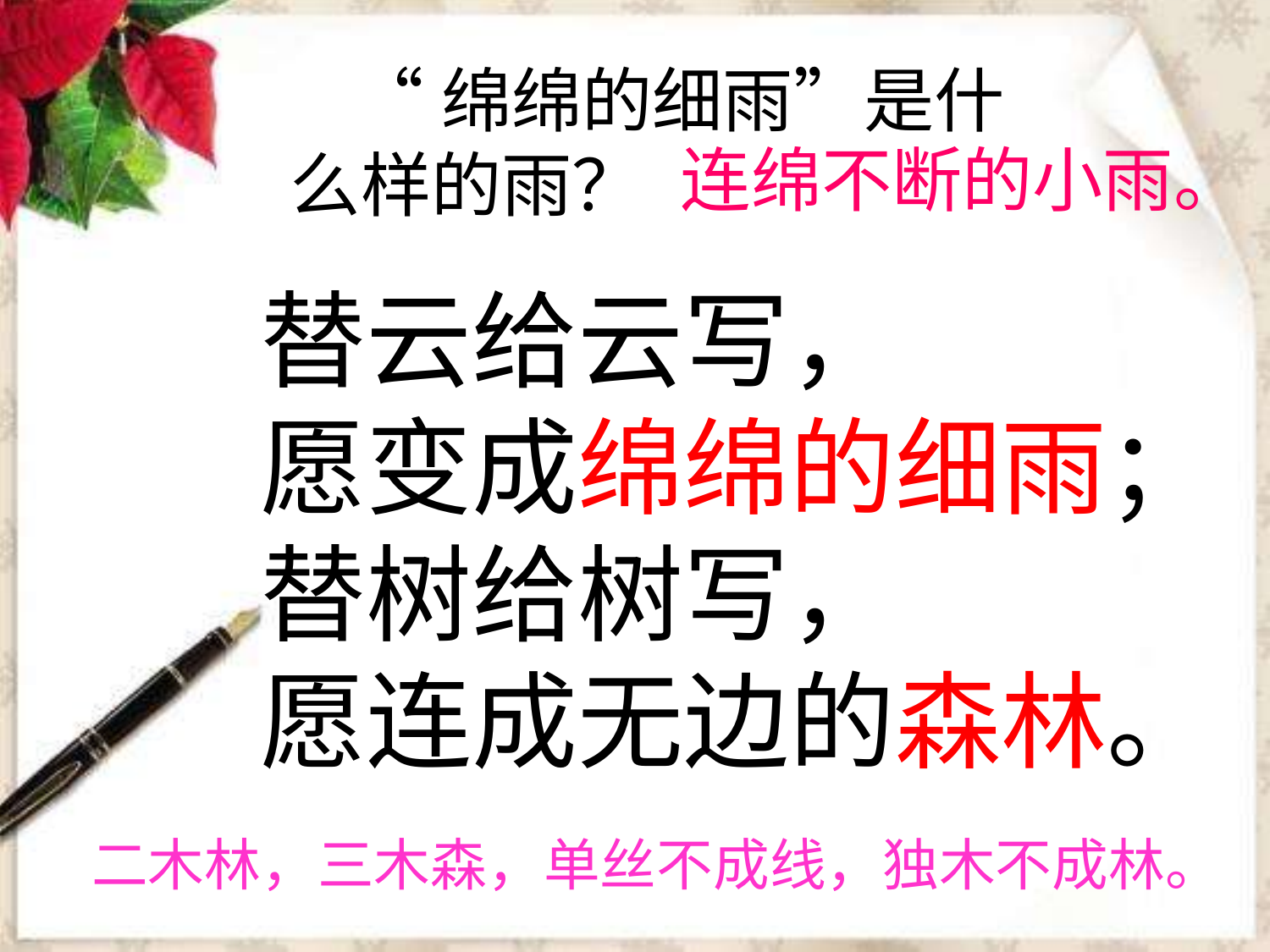

“绵绵的细雨”是什么样的雨？
连绵不断的小雨。
替云给云写，
愿变成绵绵的细雨；
替树给树写，
愿连成无边的森林。
二木林，三木森，单丝不成线，独木不成林。